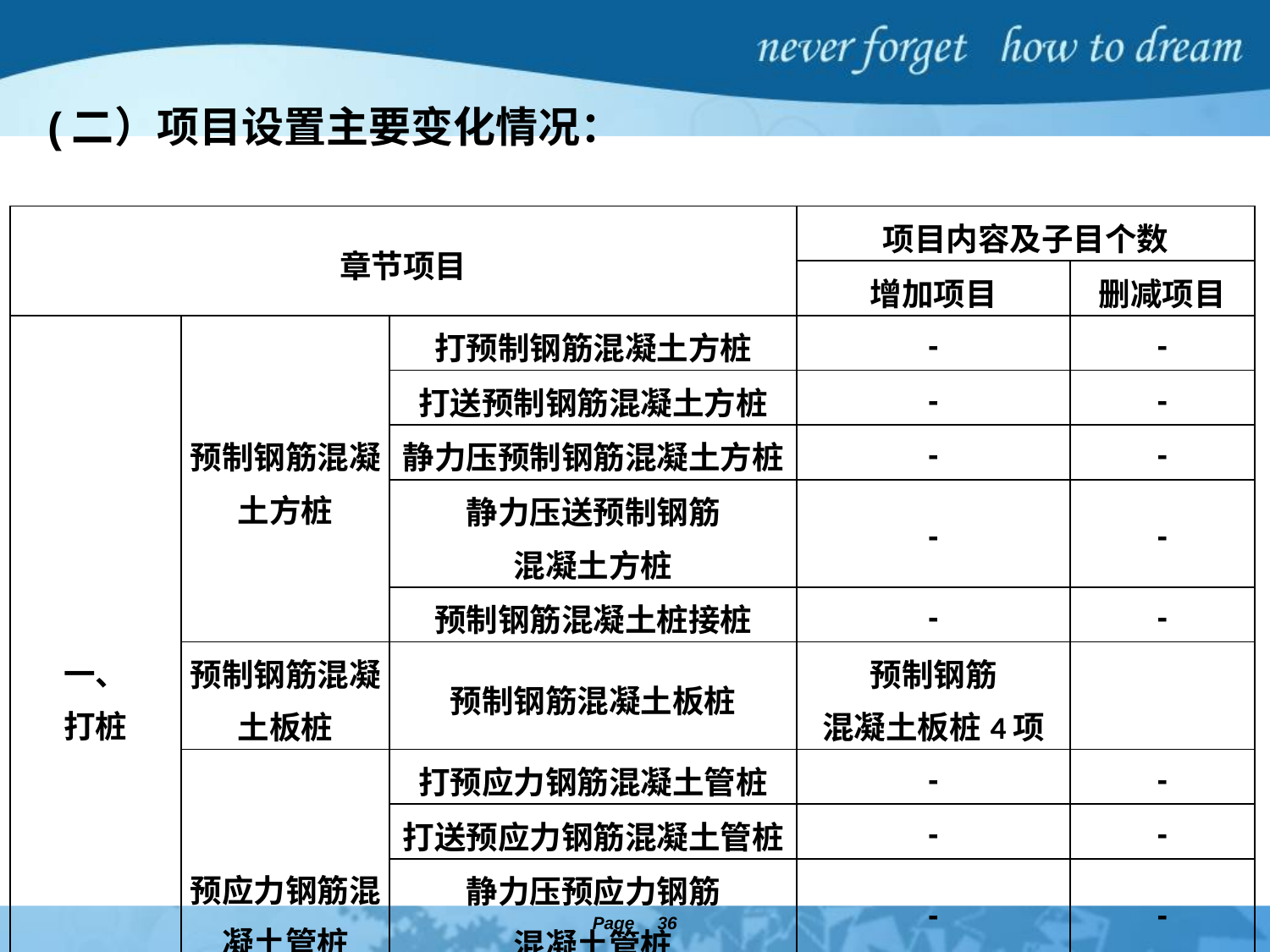

# (二）项目设置主要变化情况：
| 章节项目 |  |  | 项目内容及子目个数 |  |
| --- | --- | --- | --- | --- |
|  |  |  | 增加项目 | 删减项目 |
| 一、 打桩 | 预制钢筋混凝土方桩 | 打预制钢筋混凝土方桩 | - | - |
|  |  | 打送预制钢筋混凝土方桩 | - | - |
|  |  | 静力压预制钢筋混凝土方桩 | - | - |
|  |  | 静力压送预制钢筋 混凝土方桩 | - | - |
|  |  | 预制钢筋混凝土桩接桩 | - | - |
|  | 预制钢筋混凝土板桩 | 预制钢筋混凝土板桩 | 预制钢筋 混凝土板桩4项 |  |
|  | 预应力钢筋混凝土管桩 | 打预应力钢筋混凝土管桩 | - | - |
|  |  | 打送预应力钢筋混凝土管桩 | - | - |
|  |  | 静力压预应力钢筋 混凝土管桩 | - | - |
|  |  | 静力压送预应力钢筋 混凝土管桩 | - | - |